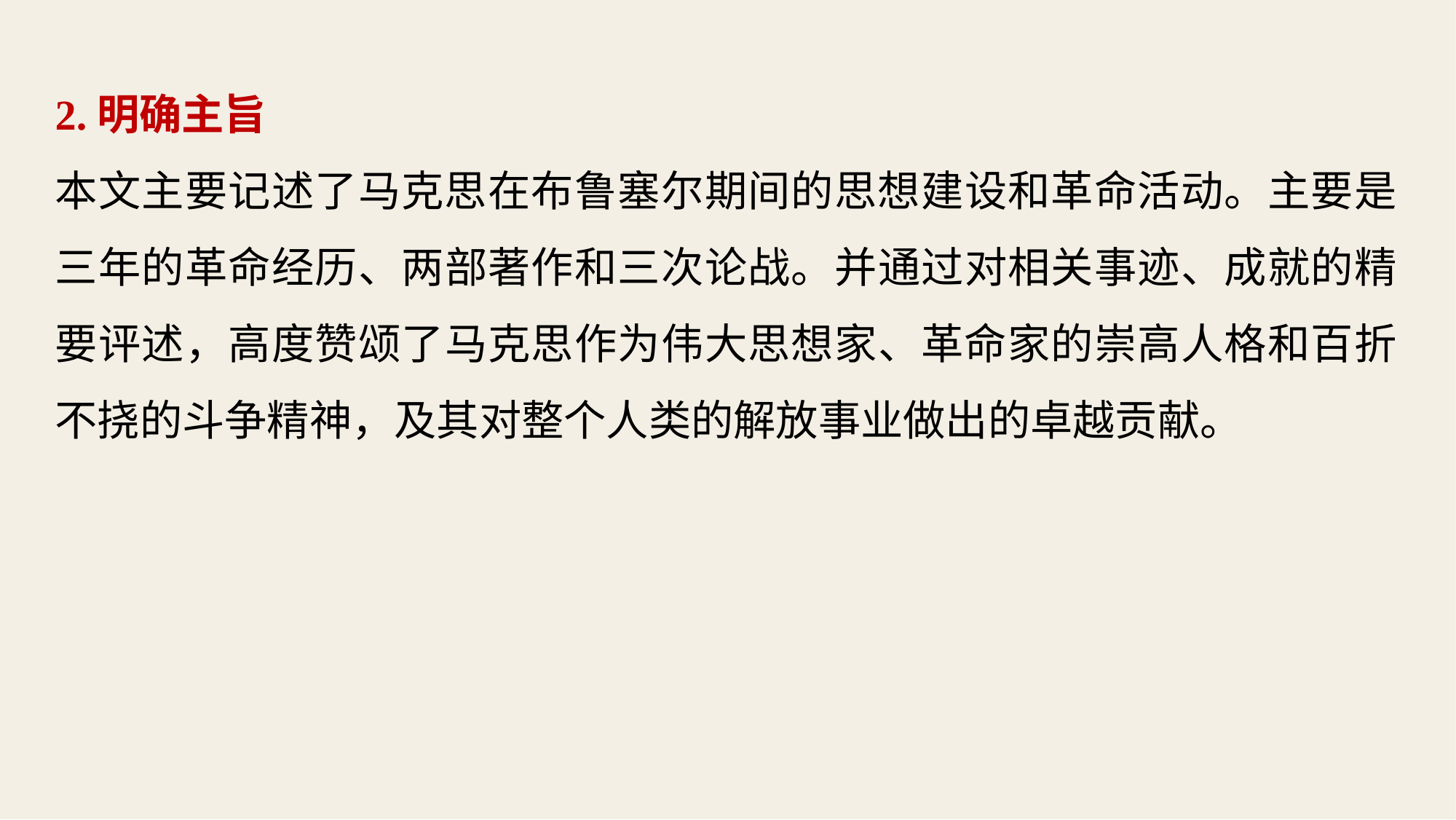

2.明确主旨
本文主要记述了马克思在布鲁塞尔期间的思想建设和革命活动。主要是三年的革命经历、两部著作和三次论战。并通过对相关事迹、成就的精要评述，高度赞颂了马克思作为伟大思想家、革命家的崇高人格和百折不挠的斗争精神，及其对整个人类的解放事业做出的卓越贡献。